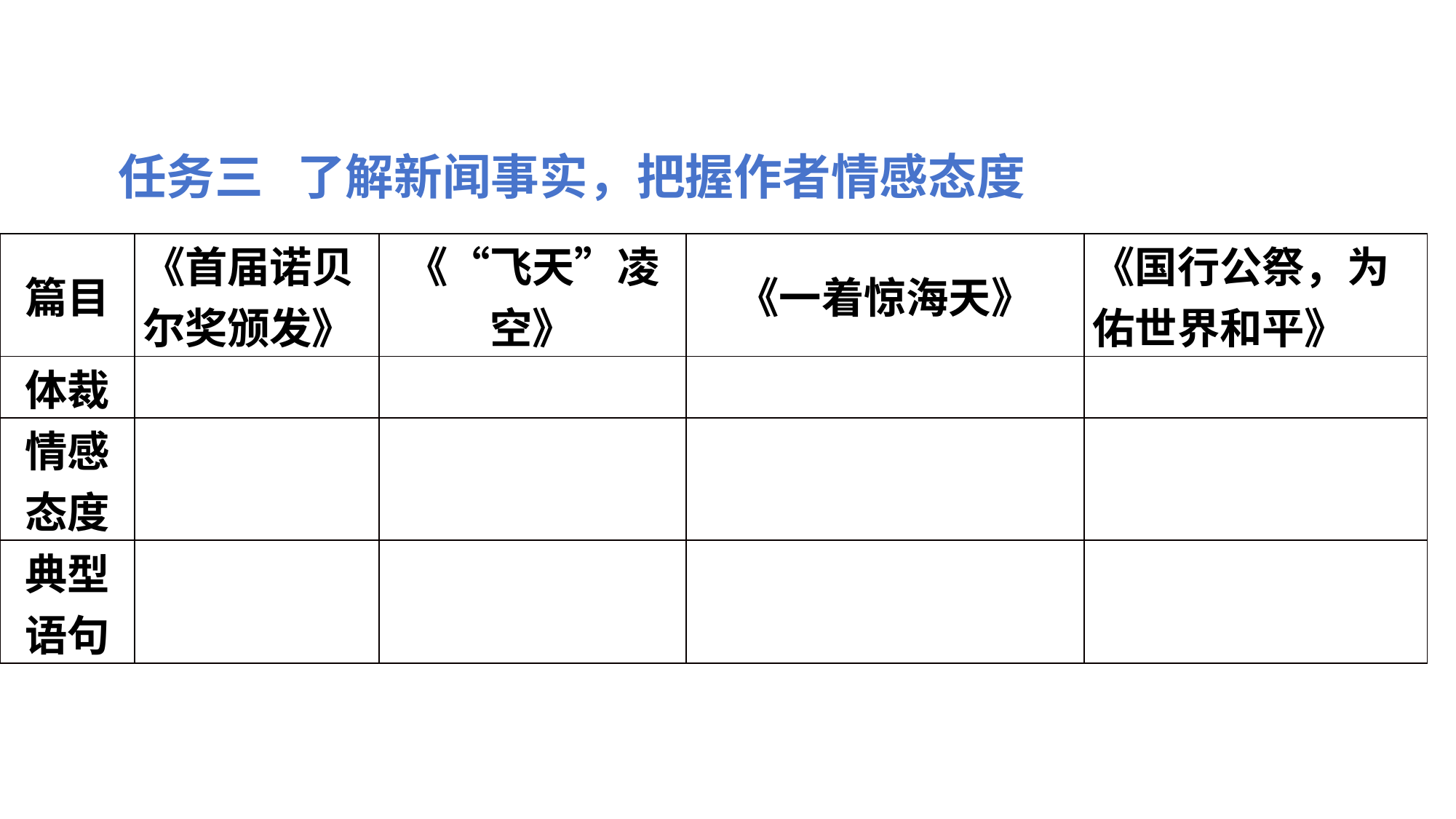

任务三   了解新闻事实，把握作者情感态度
| 篇目 | 《首届诺贝尔奖颁发》 | 《“飞天”凌空》 | 《一着惊海天》 | 《国行公祭，为佑世界和平》 |
| --- | --- | --- | --- | --- |
| 体裁 |  |  |  |  |
| 情感态度 |  |  |  |  |
| 典型语句 |  |  |  |  |